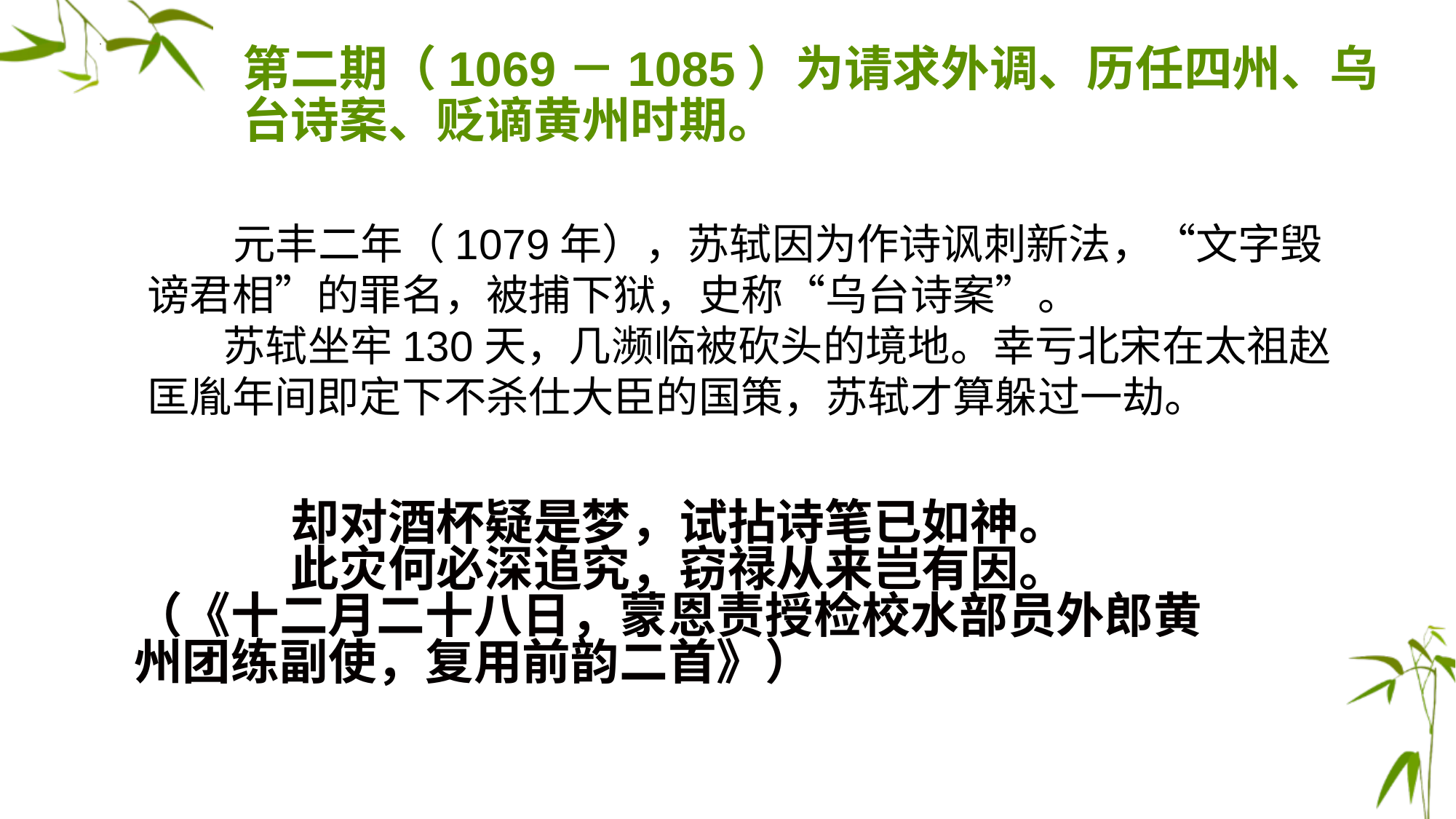

第二期（1069－1085）为请求外调、历任四州、乌台诗案、贬谪黄州时期。
        元丰二年（1079年），苏轼因为作诗讽刺新法，“文字毁谤君相”的罪名，被捕下狱，史称“乌台诗案”。
        苏轼坐牢130天，几濒临被砍头的境地。幸亏北宋在太祖赵匡胤年间即定下不杀仕大臣的国策，苏轼才算躲过一劫。
却对酒杯疑是梦，试拈诗笔已如神。
此灾何必深追究，窃禄从来岂有因。
（《十二月二十八日，蒙恩责授检校水部员外郎黄州团练副使，复用前韵二首》）